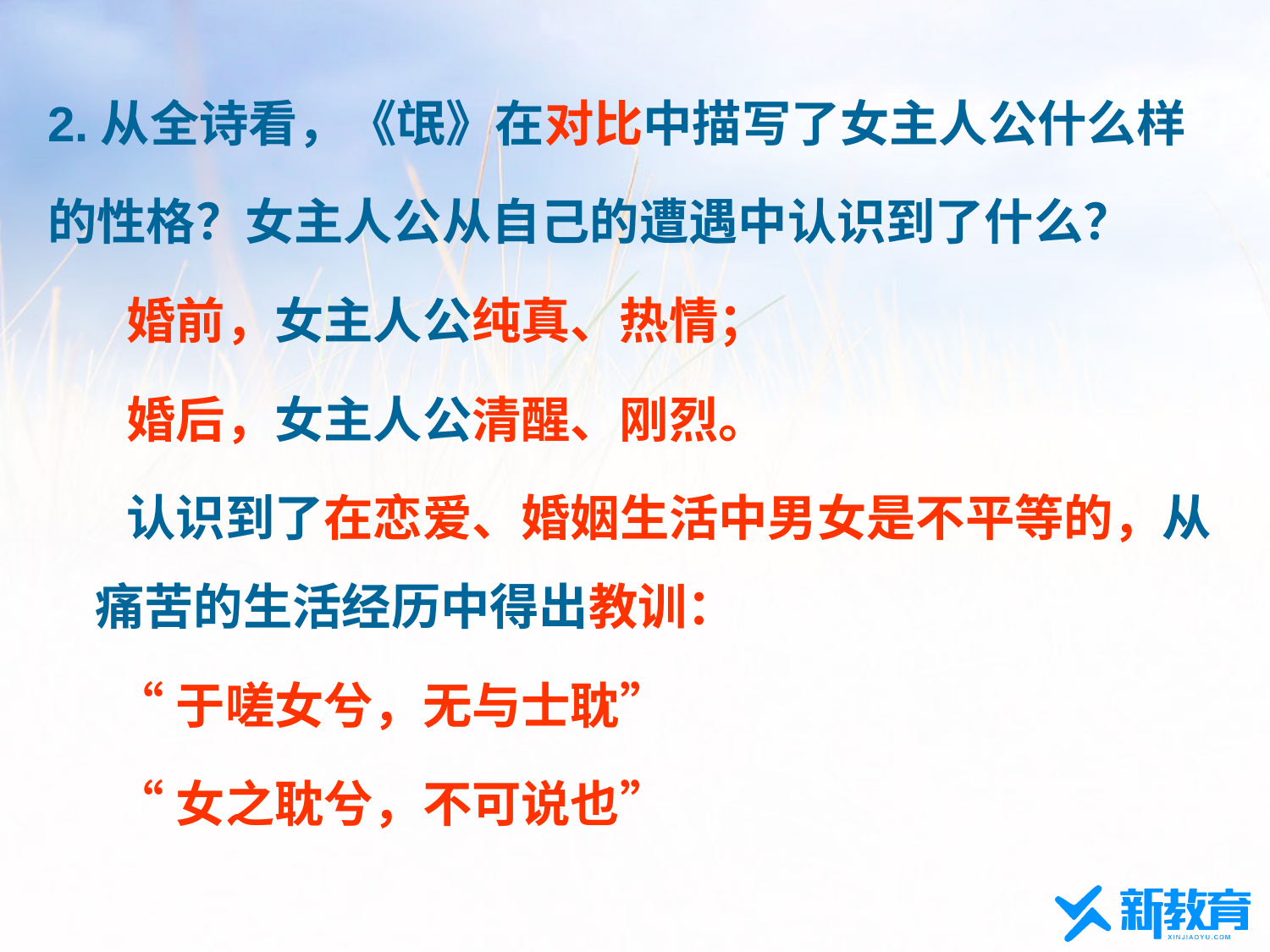

2.从全诗看，《氓》在对比中描写了女主人公什么样
的性格？女主人公从自己的遭遇中认识到了什么？
      婚前，女主人公纯真、热情；
      婚后，女主人公清醒、刚烈。
      认识到了在恋爱、婚姻生活中男女是不平等的，从痛苦的生活经历中得出教训：
      “于嗟女兮，无与士耽”
      “女之耽兮，不可说也”